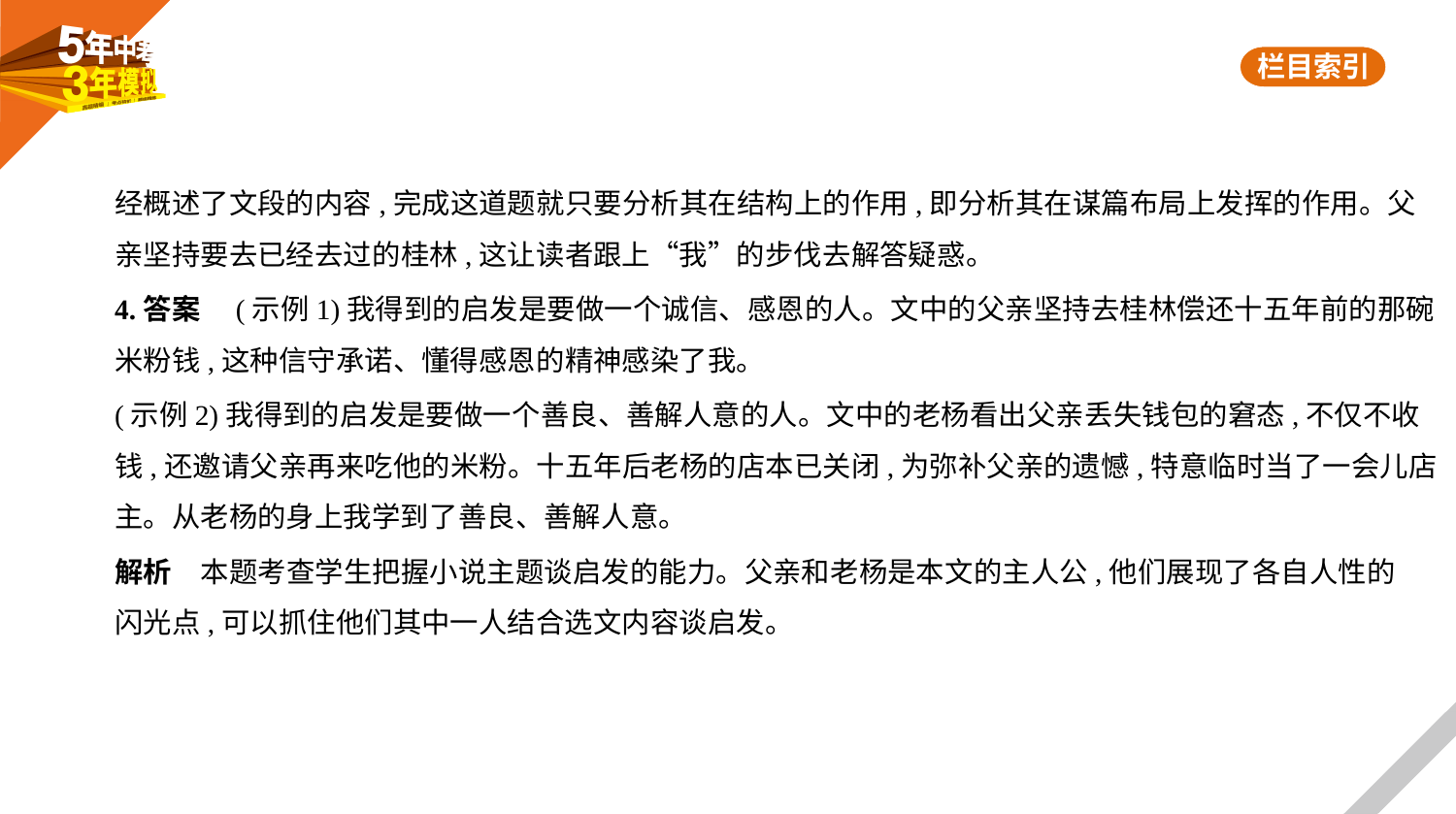

经概述了文段的内容,完成这道题就只要分析其在结构上的作用,即分析其在谋篇布局上发挥的作用。父
亲坚持要去已经去过的桂林,这让读者跟上“我”的步伐去解答疑惑。
4.答案　(示例1)我得到的启发是要做一个诚信、感恩的人。文中的父亲坚持去桂林偿还十五年前的那碗
米粉钱,这种信守承诺、懂得感恩的精神感染了我。
(示例2)我得到的启发是要做一个善良、善解人意的人。文中的老杨看出父亲丢失钱包的窘态,不仅不收
钱,还邀请父亲再来吃他的米粉。十五年后老杨的店本已关闭,为弥补父亲的遗憾,特意临时当了一会儿店
主。从老杨的身上我学到了善良、善解人意。
解析　本题考查学生把握小说主题谈启发的能力。父亲和老杨是本文的主人公,他们展现了各自人性的
闪光点,可以抓住他们其中一人结合选文内容谈启发。